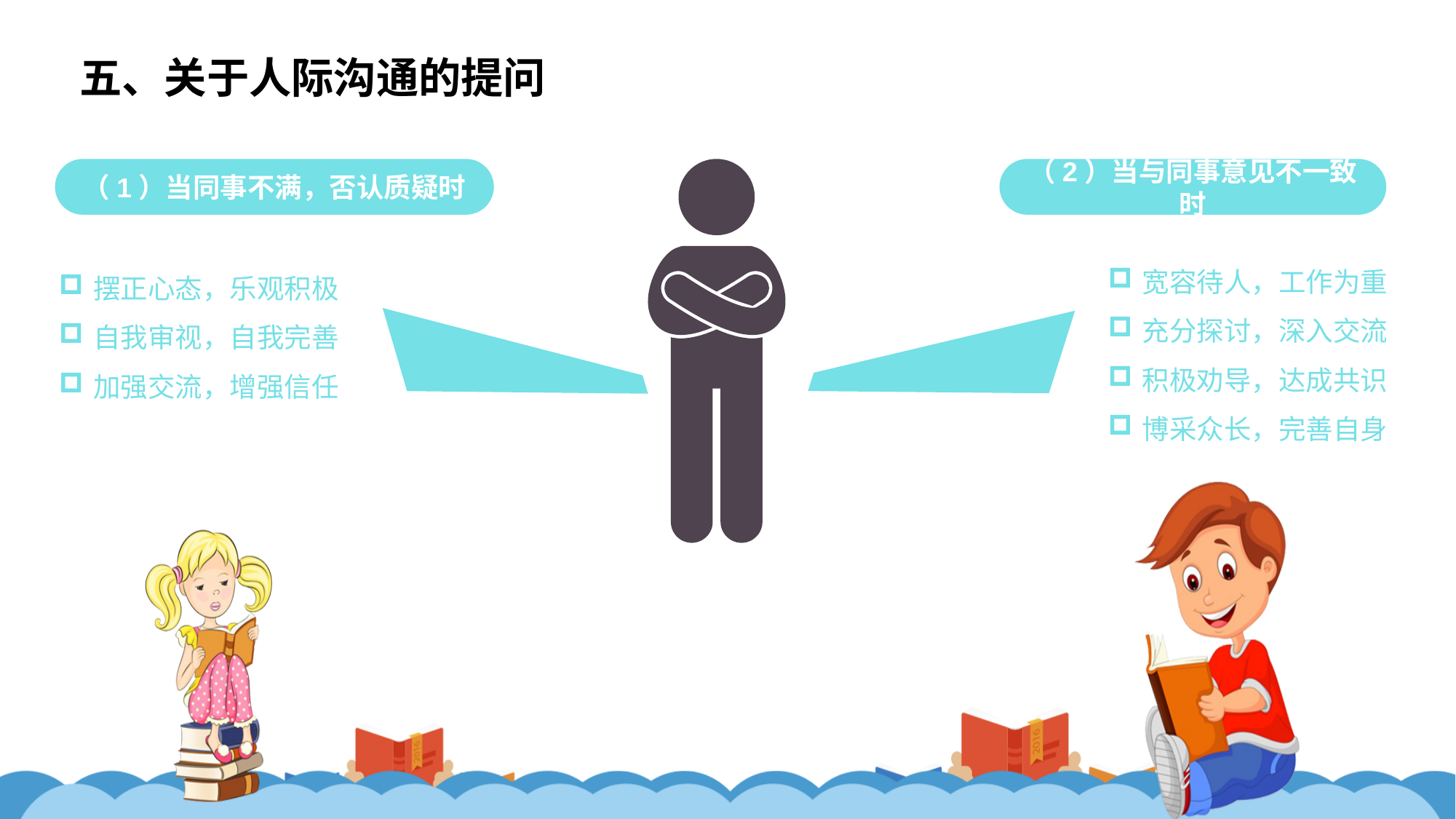

五、关于人际沟通的提问

（1）当同事不满，否认质疑时
（2）当与同事意见不一致时
宽容待人，工作为重
充分探讨，深入交流
积极劝导，达成共识
博采众长，完善自身
摆正心态，乐观积极
自我审视，自我完善
加强交流，增强信任